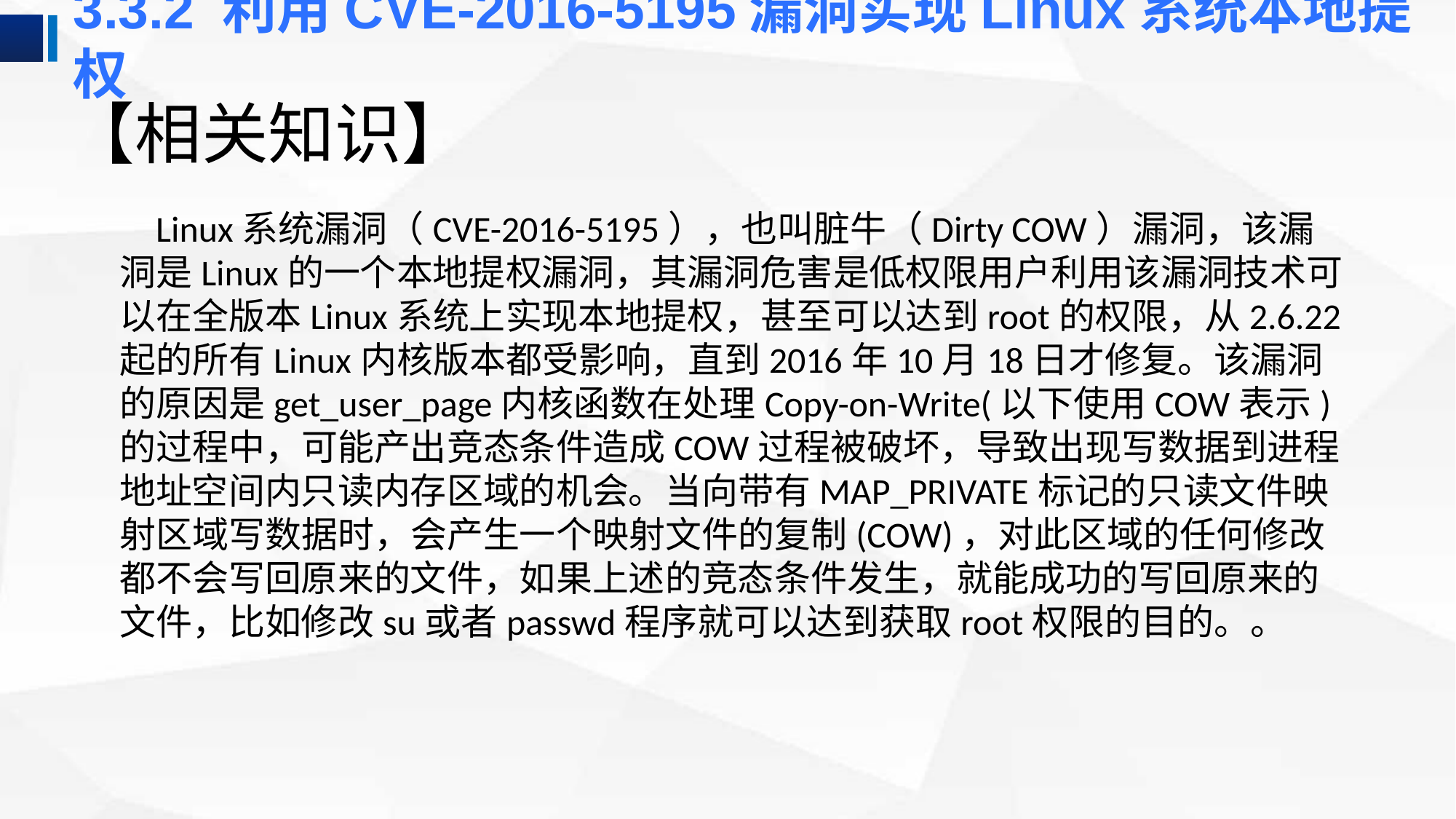

3.3.2 利用CVE-2016-5195漏洞实现Linux系统本地提权

# 【相关知识】
Linux系统漏洞（CVE-2016-5195），也叫脏牛（Dirty COW）漏洞，该漏洞是Linux的一个本地提权漏洞，其漏洞危害是低权限用户利用该漏洞技术可以在全版本Linux系统上实现本地提权，甚至可以达到root的权限，从2.6.22起的所有Linux内核版本都受影响，直到2016年10月18日才修复。该漏洞的原因是get_user_page内核函数在处理Copy-on-Write(以下使用COW表示)的过程中，可能产出竞态条件造成COW过程被破坏，导致出现写数据到进程地址空间内只读内存区域的机会。当向带有MAP_PRIVATE标记的只读文件映射区域写数据时，会产生一个映射文件的复制(COW)，对此区域的任何修改都不会写回原来的文件，如果上述的竞态条件发生，就能成功的写回原来的文件，比如修改su或者passwd程序就可以达到获取root权限的目的。。